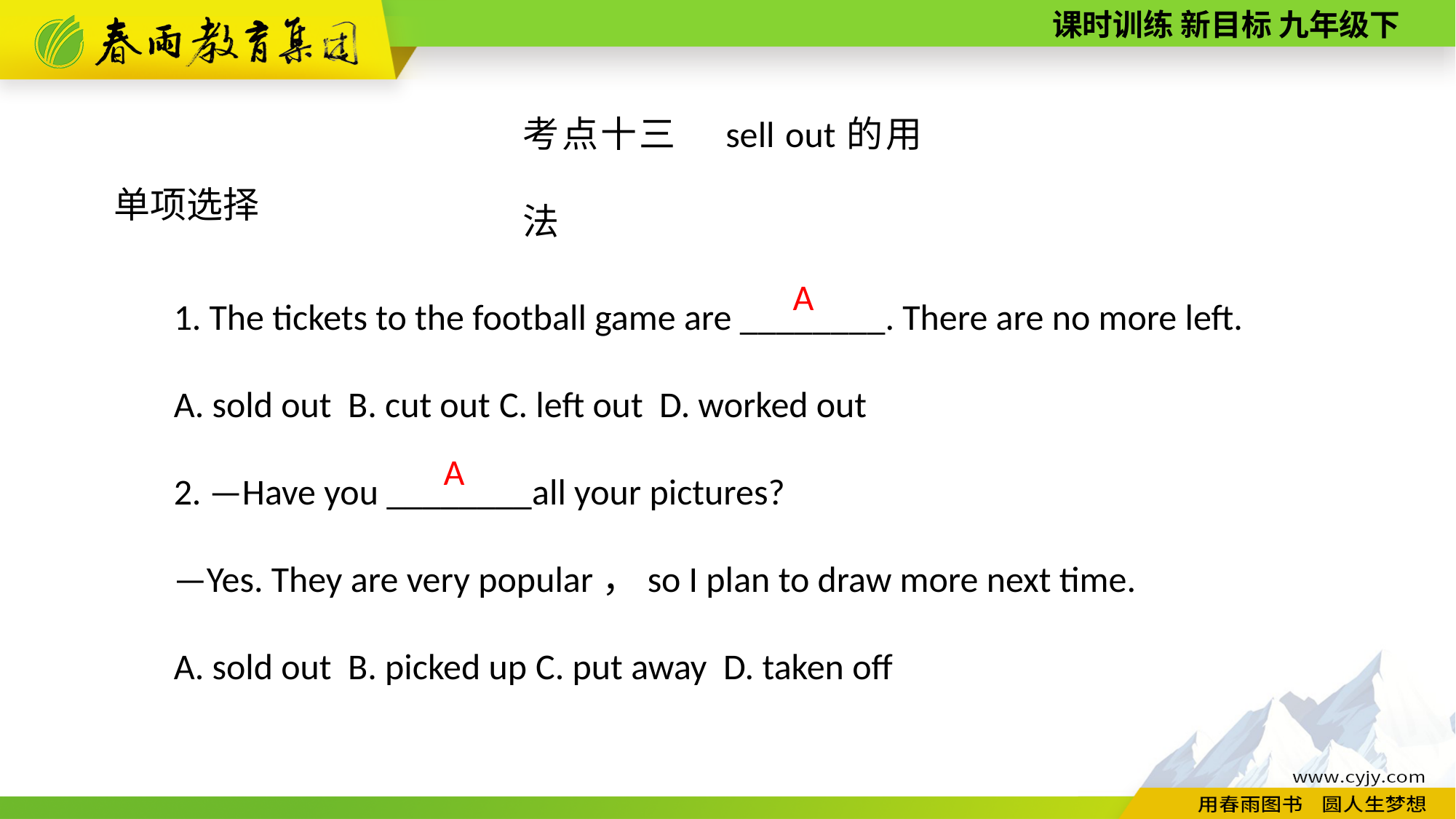

考点十三　sell out的用法
单项选择
1. The tickets to the football game are ________. There are no more left.
A. sold out  B. cut out  C. left out  D. worked out
2. —Have you ________all your pictures?
—Yes. They are very popular，so I plan to draw more next time.
A. sold out  B. picked up  C. put away  D. taken off
A
A